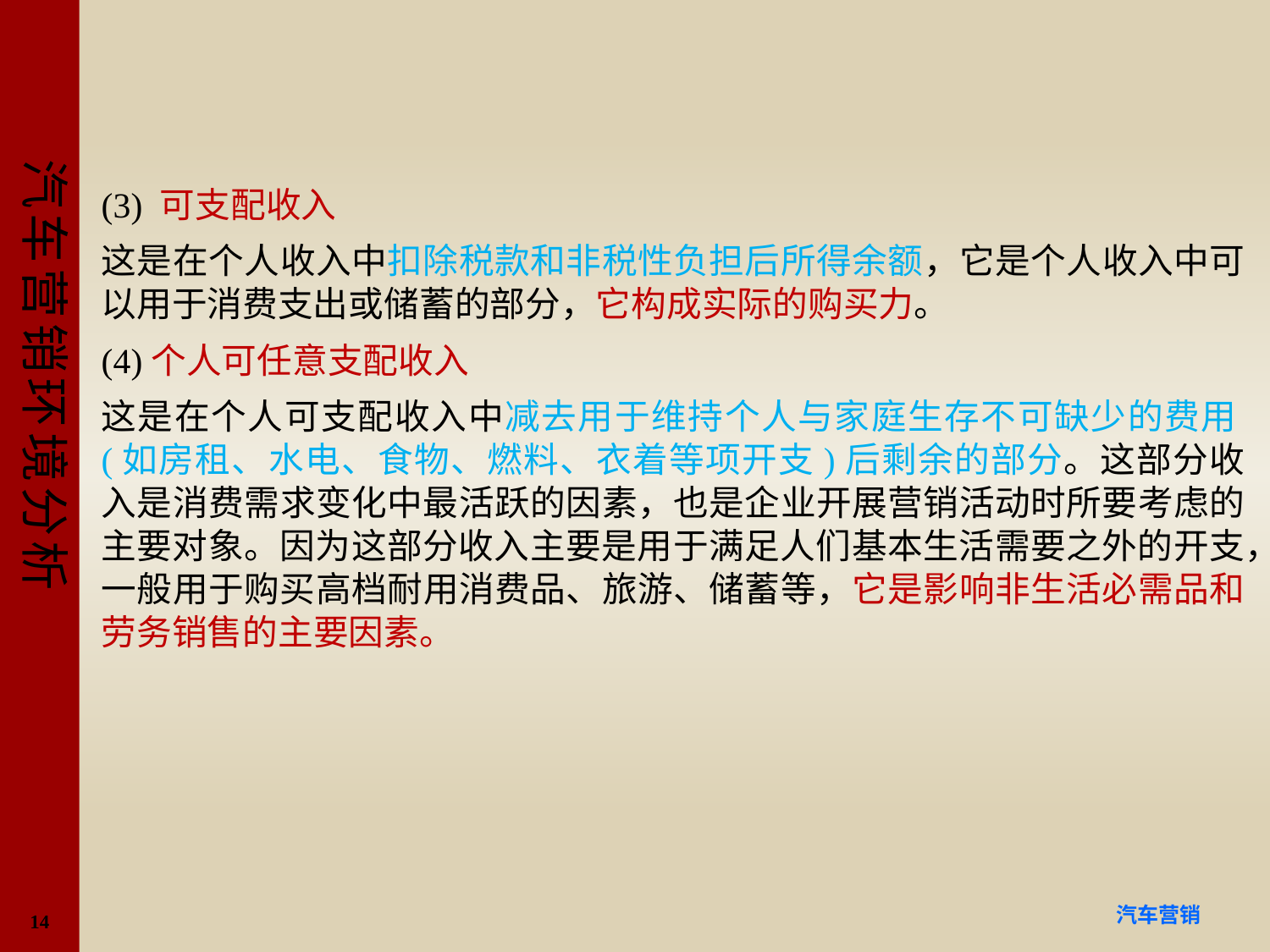

#
(3) 可支配收入
这是在个人收入中扣除税款和非税性负担后所得余额，它是个人收入中可以用于消费支出或储蓄的部分，它构成实际的购买力。
(4)个人可任意支配收入
这是在个人可支配收入中减去用于维持个人与家庭生存不可缺少的费用(如房租、水电、食物、燃料、衣着等项开支)后剩余的部分。这部分收入是消费需求变化中最活跃的因素，也是企业开展营销活动时所要考虑的主要对象。因为这部分收入主要是用于满足人们基本生活需要之外的开支，一般用于购买高档耐用消费品、旅游、储蓄等，它是影响非生活必需品和劳务销售的主要因素。

14